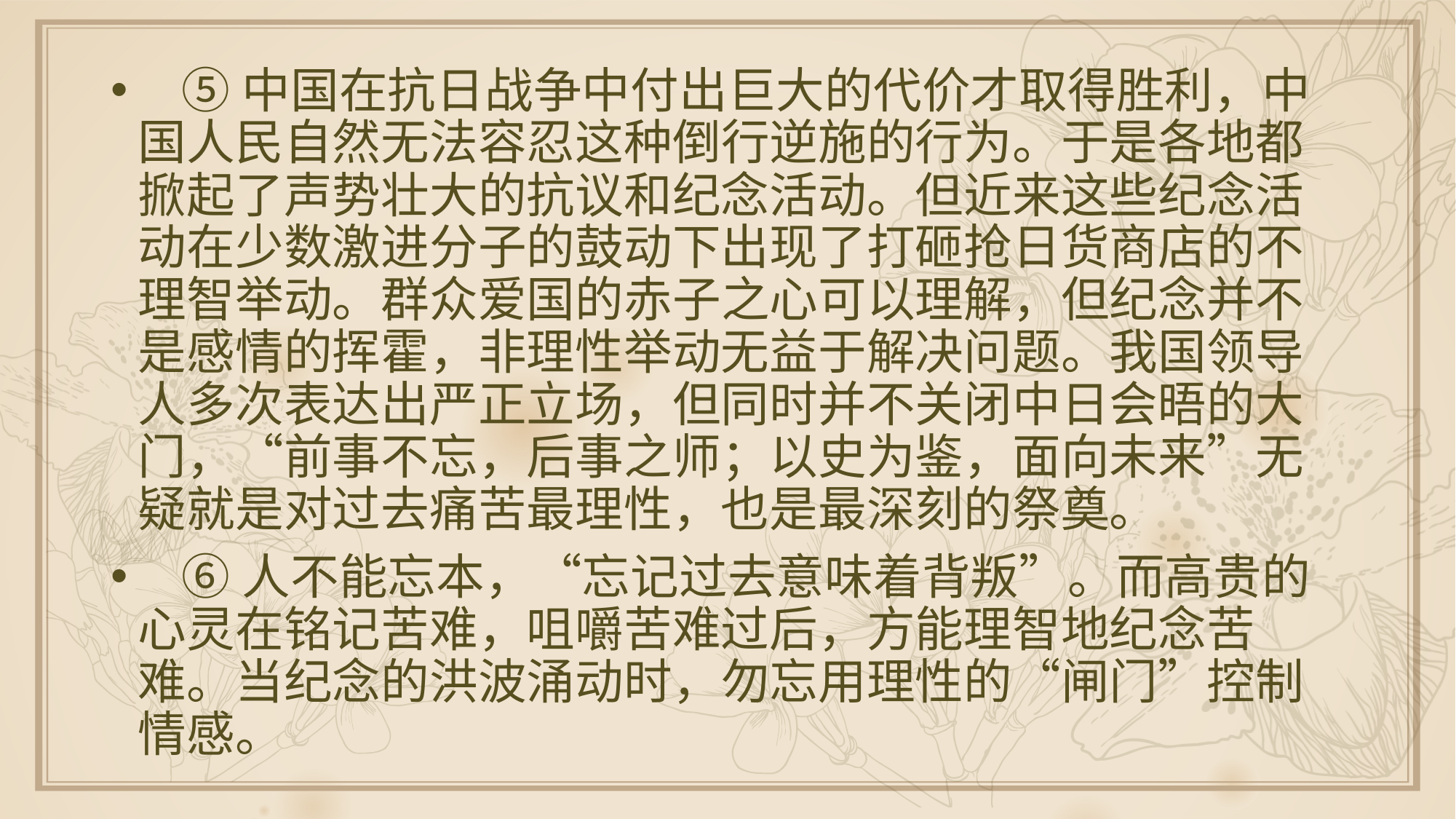

⑤中国在抗日战争中付出巨大的代价才取得胜利，中国人民自然无法容忍这种倒行逆施的行为。于是各地都掀起了声势壮大的抗议和纪念活动。但近来这些纪念活动在少数激进分子的鼓动下出现了打砸抢日货商店的不理智举动。群众爱国的赤子之心可以理解，但纪念并不是感情的挥霍，非理性举动无益于解决问题。我国领导人多次表达出严正立场，但同时并不关闭中日会晤的大门，“前事不忘，后事之师；以史为鉴，面向未来”无疑就是对过去痛苦最理性，也是最深刻的祭奠。
    ⑥人不能忘本，“忘记过去意味着背叛”。而高贵的心灵在铭记苦难，咀嚼苦难过后，方能理智地纪念苦难。当纪念的洪波涌动时，勿忘用理性的“闸门”控制情感。